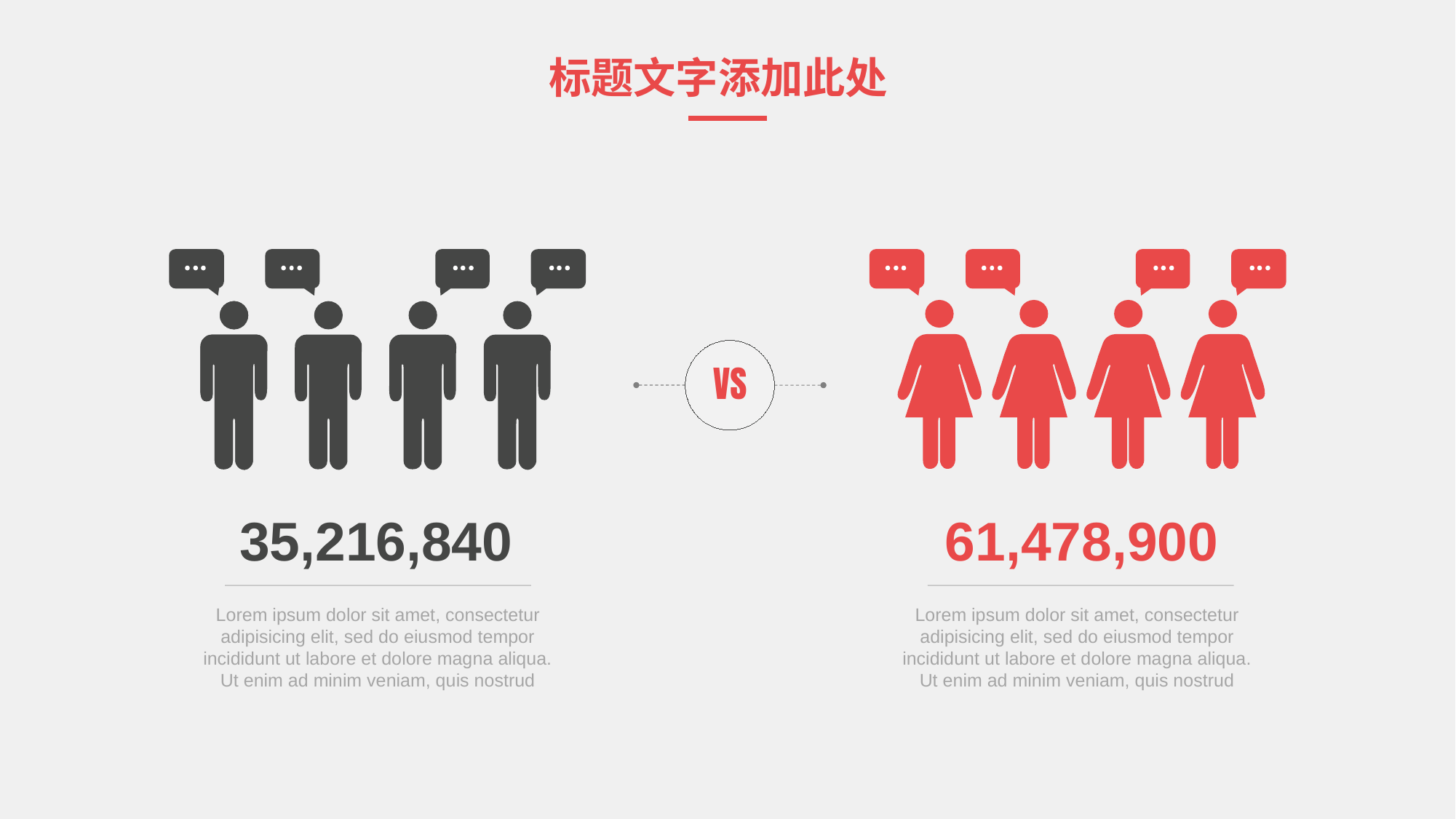

标题文字添加此处

VS

35,216,840
61,478,900

Lorem ipsum dolor sit amet, consectetur adipisicing elit, sed do eiusmod tempor incididunt ut labore et dolore magna aliqua. Ut enim ad minim veniam, quis nostrud
Lorem ipsum dolor sit amet, consectetur adipisicing elit, sed do eiusmod tempor incididunt ut labore et dolore magna aliqua. Ut enim ad minim veniam, quis nostrud